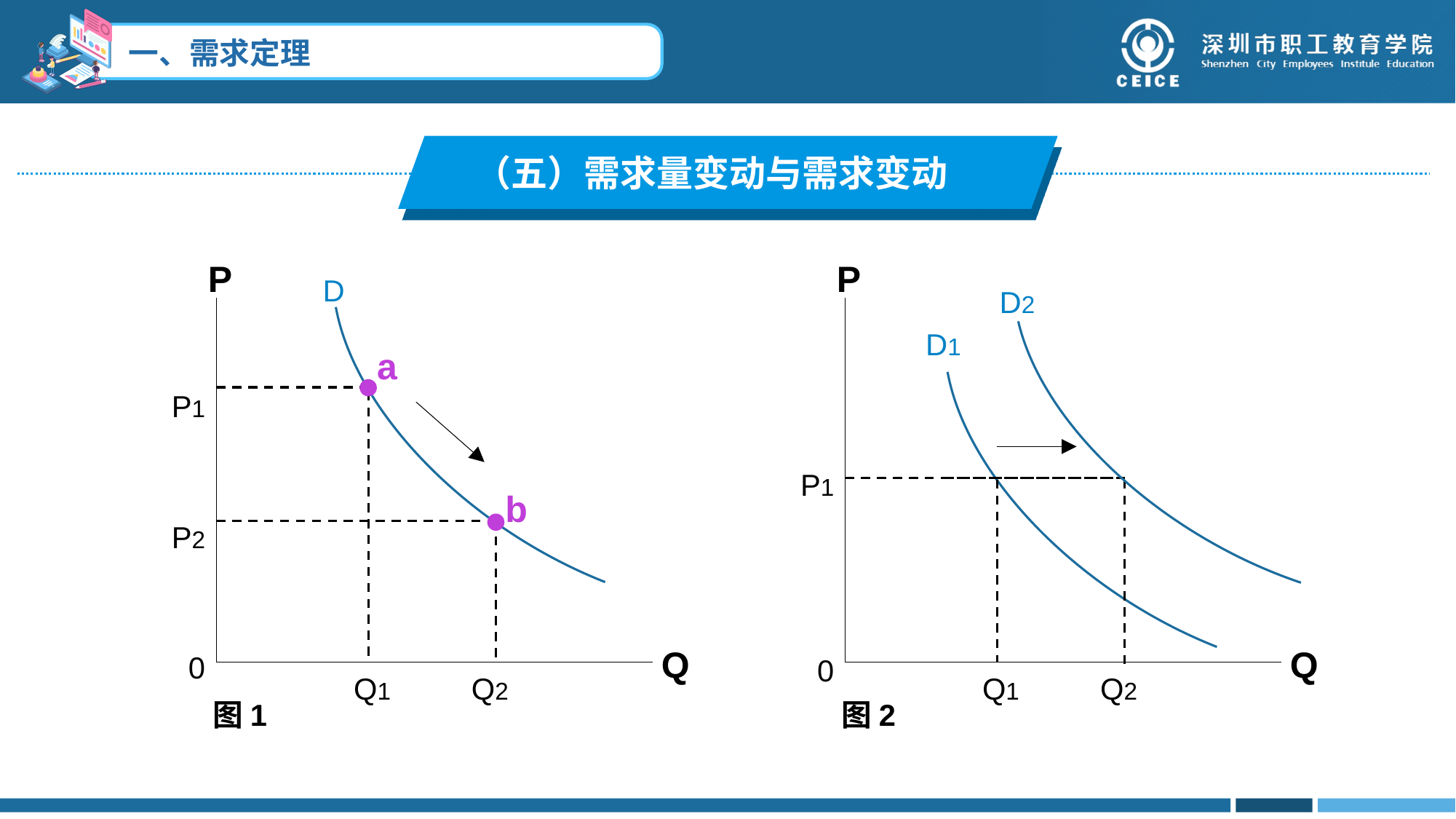

（五）需求量变动与需求变动

P
D
a
P1

P2

0

b

Q
Q1            Q2
图1

P
D2
D1
P1

0
Q
Q1            Q2

图2